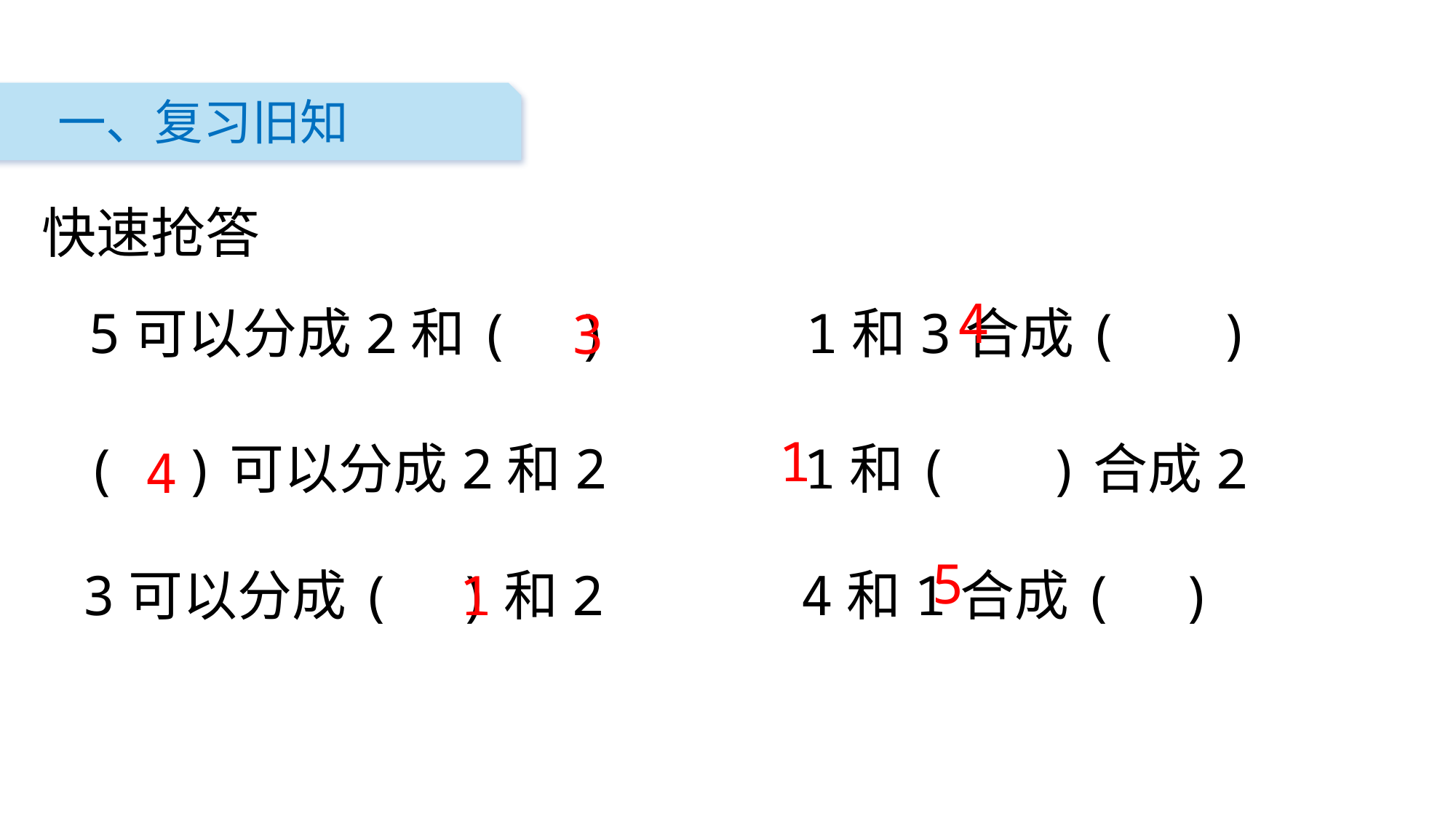

一、复习旧知
快速抢答
4
5可以分成2和(  )      1和3合成(   )
3
1
(  )可以分成2和2      1和(   )合成2
4
5
3可以分成(  )和2      4和1合成(  )
1